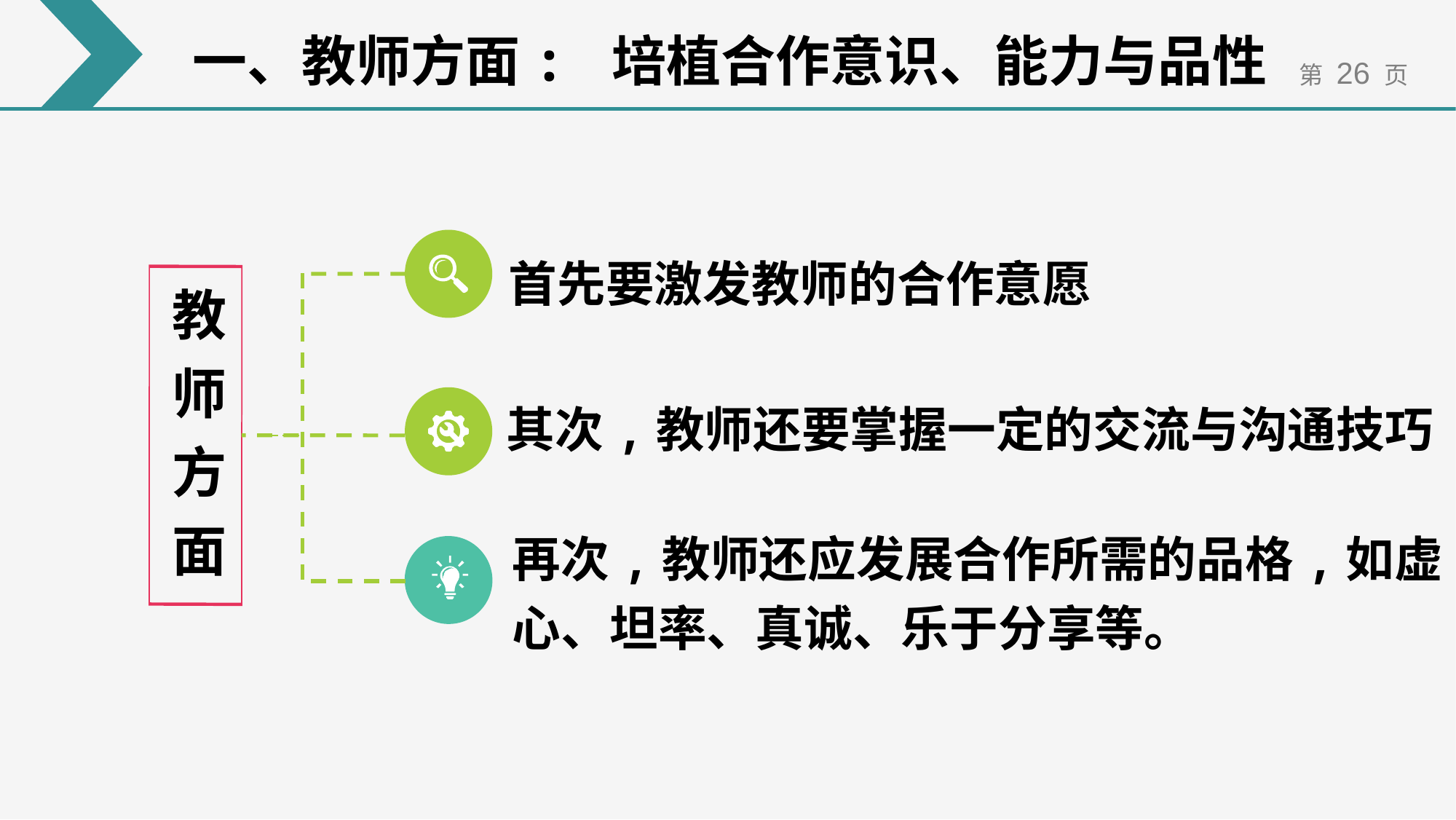

一、教师方面: 培植合作意识、能力与品性

首先要激发教师的合作意愿

教
师
方
面
其次,教师还要掌握一定的交流与沟通技巧

再次,教师还应发展合作所需的品格,如虚
心、坦率、真诚、乐于分享等。